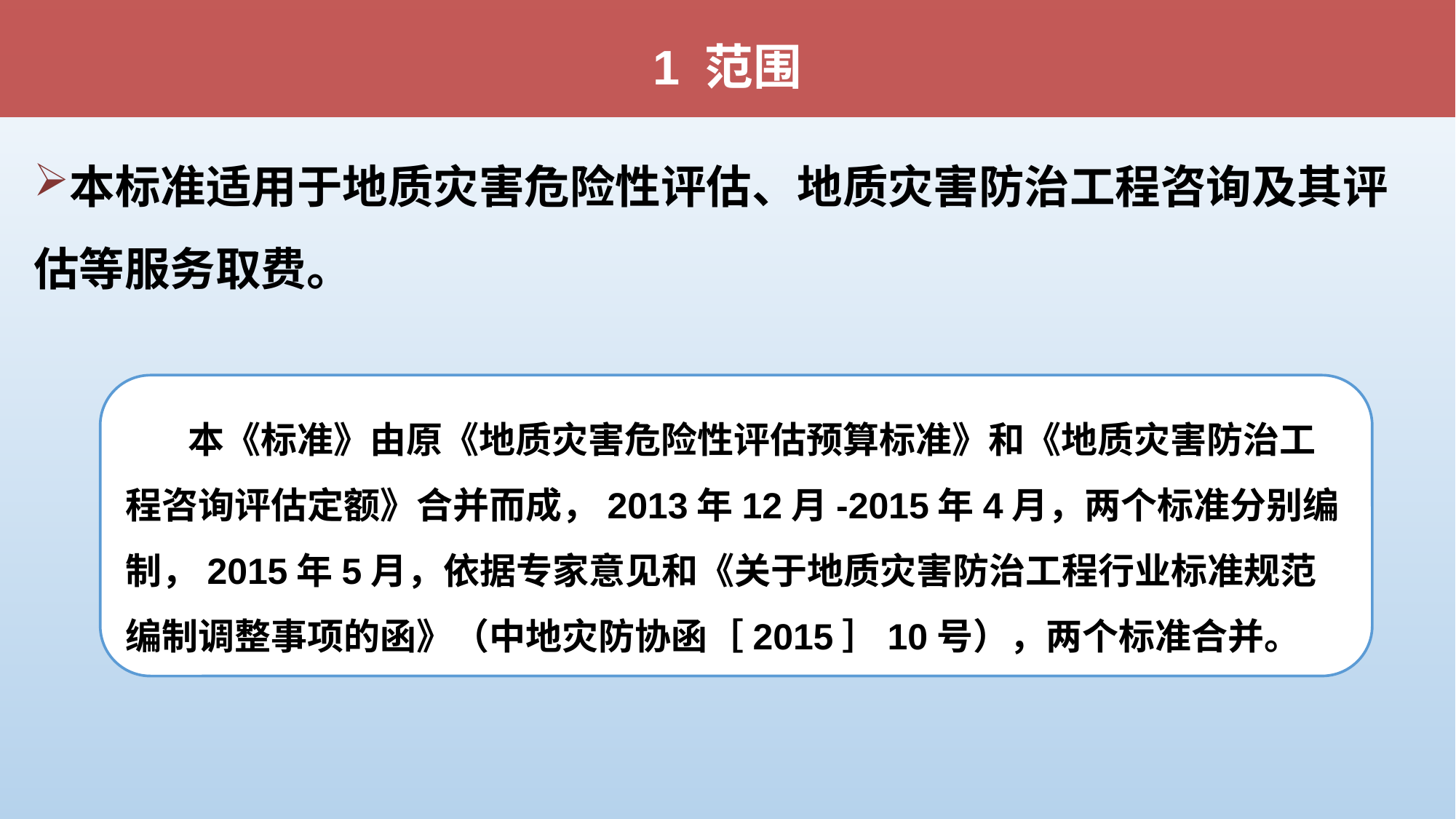

1 范围
本标准适用于地质灾害危险性评估、地质灾害防治工程咨询及其评估等服务取费。
        本《标准》由原《地质灾害危险性评估预算标准》和《地质灾害防治工程咨询评估定额》合并而成，2013年12月-2015年4月，两个标准分别编制，2015年5月，依据专家意见和《关于地质灾害防治工程行业标准规范编制调整事项的函》（中地灾防协函［2015］10号），两个标准合并。